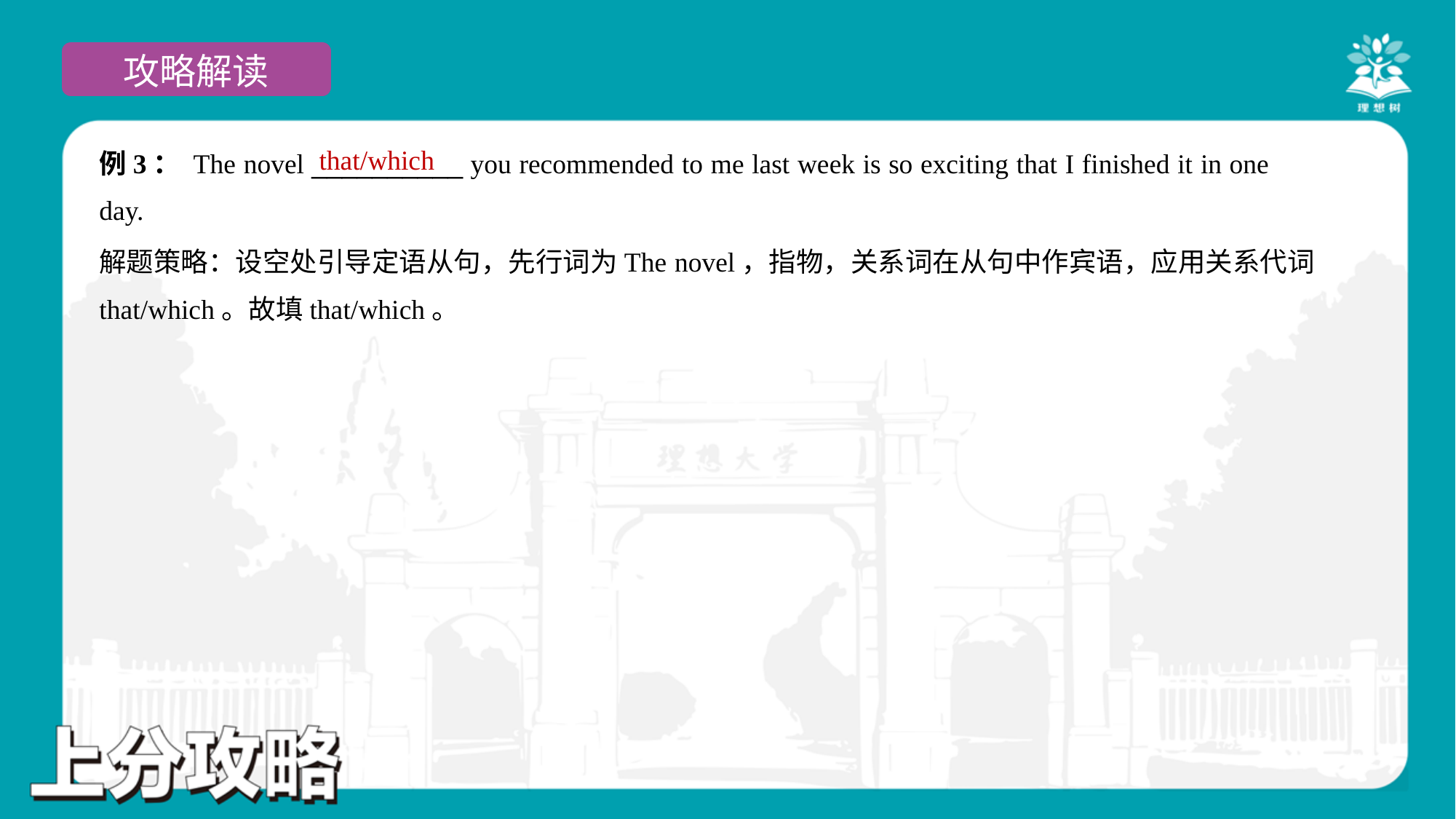

that/which
例3： The novel __________ you recommended to me last week is so exciting that I finished it in one
day.
解题策略：设空处引导定语从句，先行词为The novel，指物，关系词在从句中作宾语，应用关系代词
that/which。故填that/which。